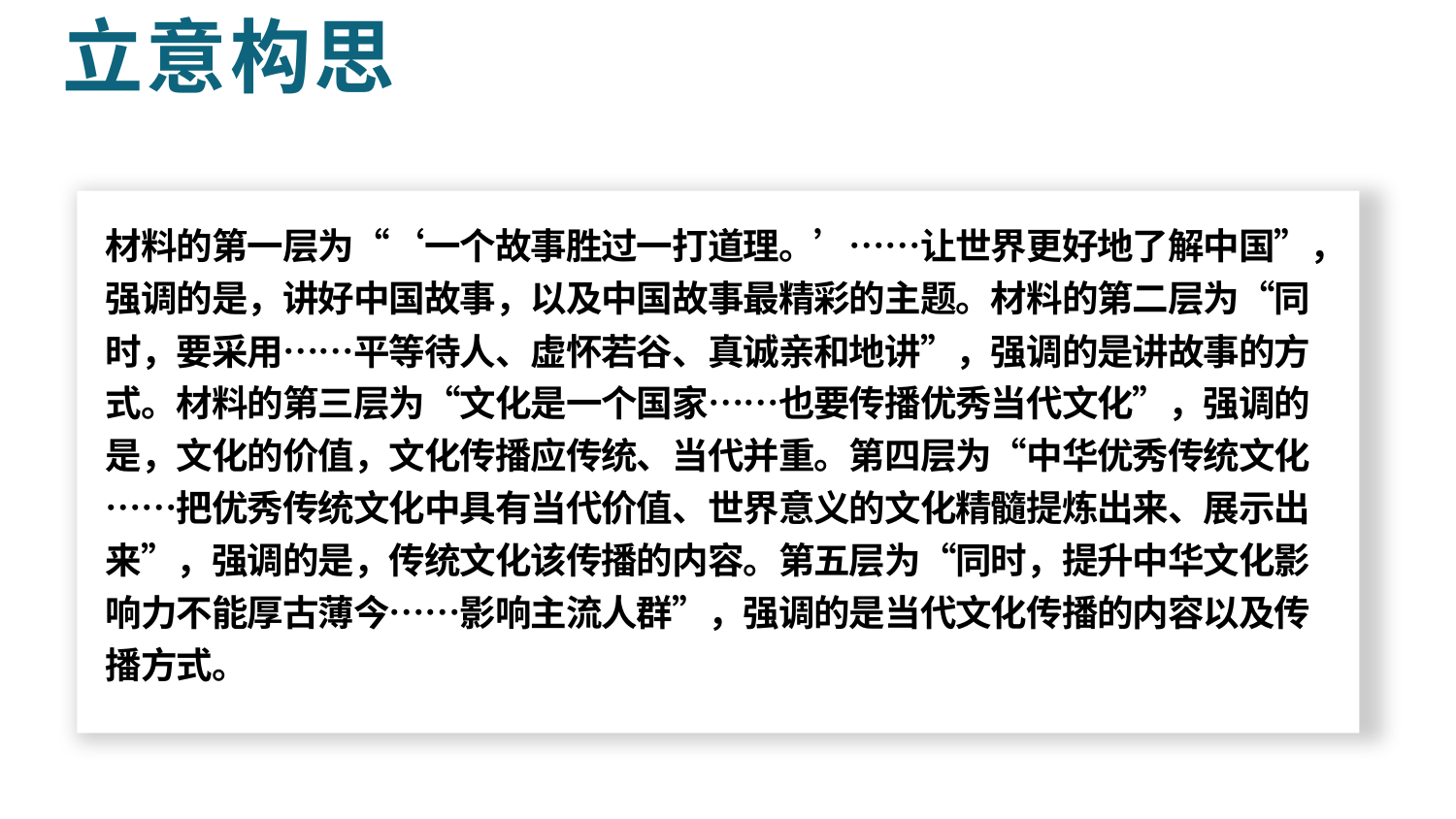

立意构思

材料的第一层为“‘一个故事胜过一打道理。’……让世界更好地了解中国”，强调的是，讲好中国故事，以及中国故事最精彩的主题。材料的第二层为“同时，要采用……平等待人、虚怀若谷、真诚亲和地讲”，强调的是讲故事的方式。材料的第三层为“文化是一个国家……也要传播优秀当代文化”，强调的是，文化的价值，文化传播应传统、当代并重。第四层为“中华优秀传统文化……把优秀传统文化中具有当代价值、世界意义的文化精髓提炼出来、展示出来”，强调的是，传统文化该传播的内容。第五层为“同时，提升中华文化影响力不能厚古薄今……影响主流人群”，强调的是当代文化传播的内容以及传播方式。